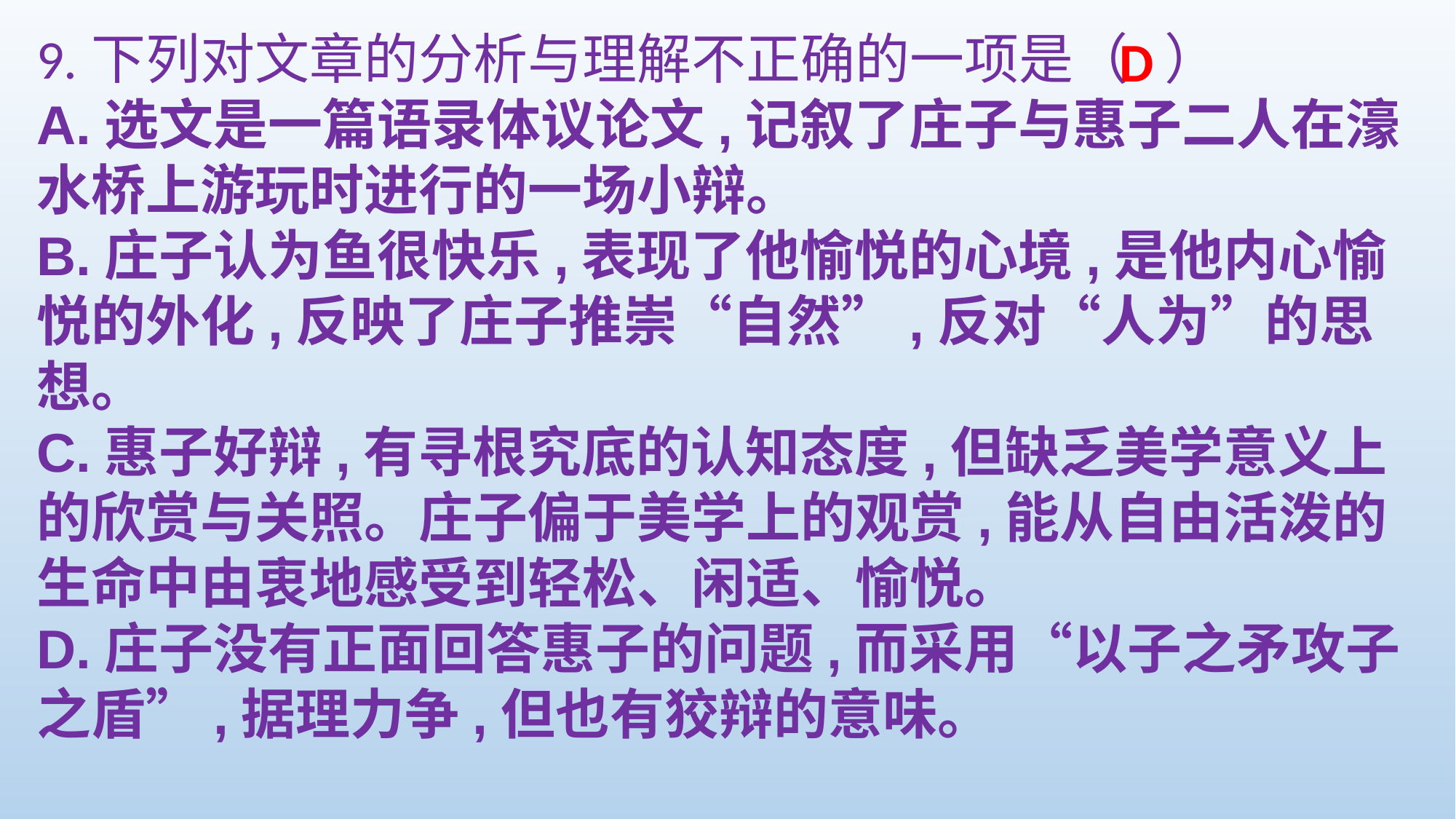

9.下列对文章的分析与理解不正确的一项是（   ）
A.选文是一篇语录体议论文,记叙了庄子与惠子二人在濠水桥上游玩时进行的一场小辩。
B.庄子认为鱼很快乐,表现了他愉悦的心境,是他内心愉悦的外化,反映了庄子推崇“自然”,反对“人为”的思想。
C.惠子好辩,有寻根究底的认知态度,但缺乏美学意义上的欣赏与关照。庄子偏于美学上的观赏,能从自由活泼的生命中由衷地感受到轻松、闲适、愉悦。
D.庄子没有正面回答惠子的问题,而采用“以子之矛攻子之盾”,据理力争,但也有狡辩的意味。
D